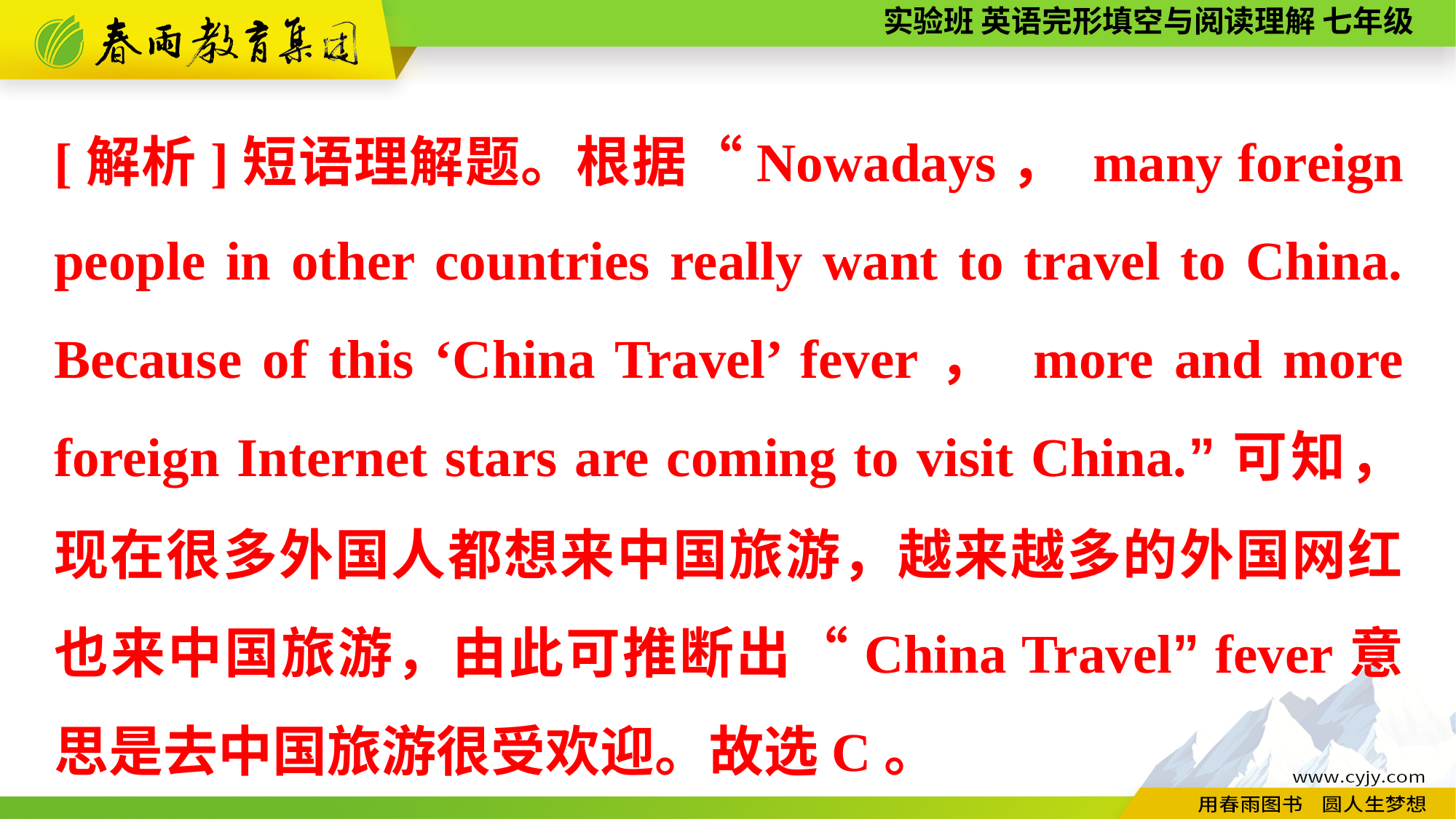

[解析]短语理解题。根据“Nowadays， many foreign people in other countries really want to travel to China. Because of this ‘China Travel’ fever， more and more foreign Internet stars are coming to visit China.”可知，现在很多外国人都想来中国旅游，越来越多的外国网红也来中国旅游，由此可推断出“China Travel” fever意思是去中国旅游很受欢迎。故选C。